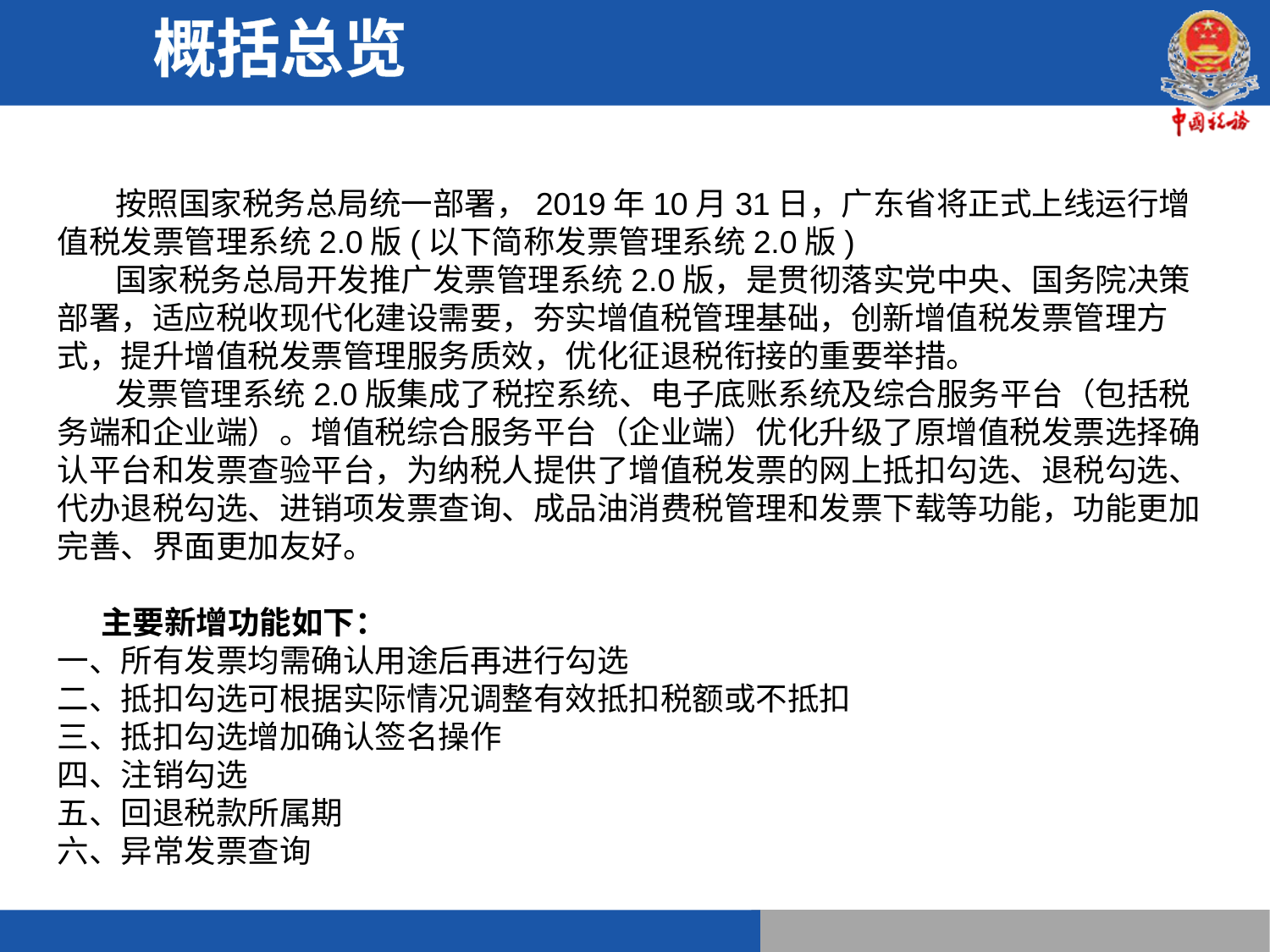

概括总览
       按照国家税务总局统一部署，2019年10月31日，广东省将正式上线运行增值税发票管理系统2.0版(以下简称发票管理系统2.0版)
       国家税务总局开发推广发票管理系统2.0版，是贯彻落实党中央、国务院决策部署，适应税收现代化建设需要，夯实增值税管理基础，创新增值税发票管理方式，提升增值税发票管理服务质效，优化征退税衔接的重要举措。
       发票管理系统2.0版集成了税控系统、电子底账系统及综合服务平台（包括税务端和企业端）。增值税综合服务平台（企业端）优化升级了原增值税发票选择确认平台和发票查验平台，为纳税人提供了增值税发票的网上抵扣勾选、退税勾选、代办退税勾选、进销项发票查询、成品油消费税管理和发票下载等功能，功能更加完善、界面更加友好。

     主要新增功能如下：
一、所有发票均需确认用途后再进行勾选
二、抵扣勾选可根据实际情况调整有效抵扣税额或不抵扣
三、抵扣勾选增加确认签名操作
四、注销勾选
五、回退税款所属期
六、异常发票查询

3